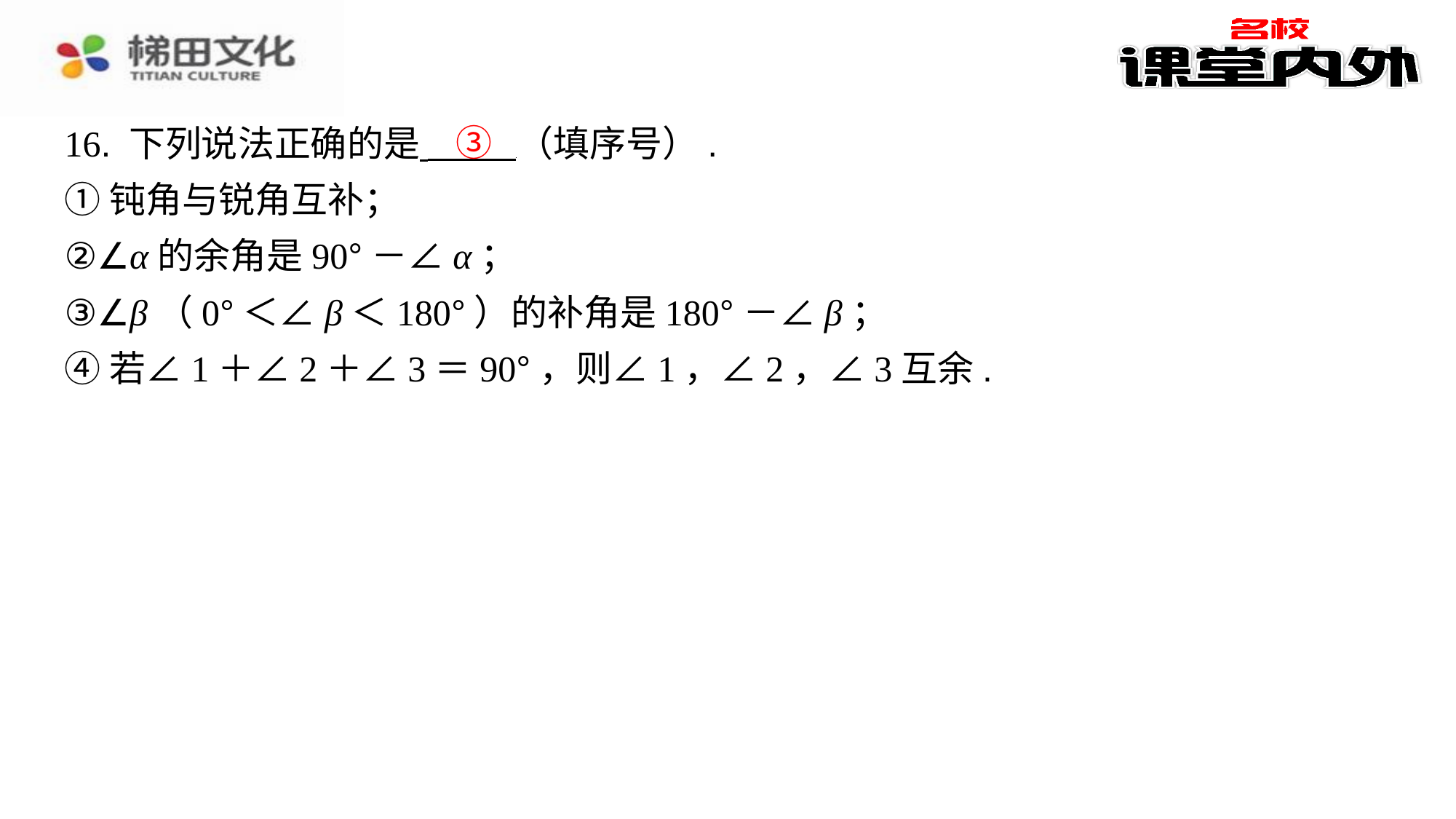

③
16. 下列说法正确的是               （填序号）.
①钝角与锐角互补；
②∠α的余角是90°－∠α；
③∠β（0°＜∠β＜180°）的补角是180°－∠β；
④若∠1＋∠2＋∠3＝90°，则∠1，∠2，∠3互余.